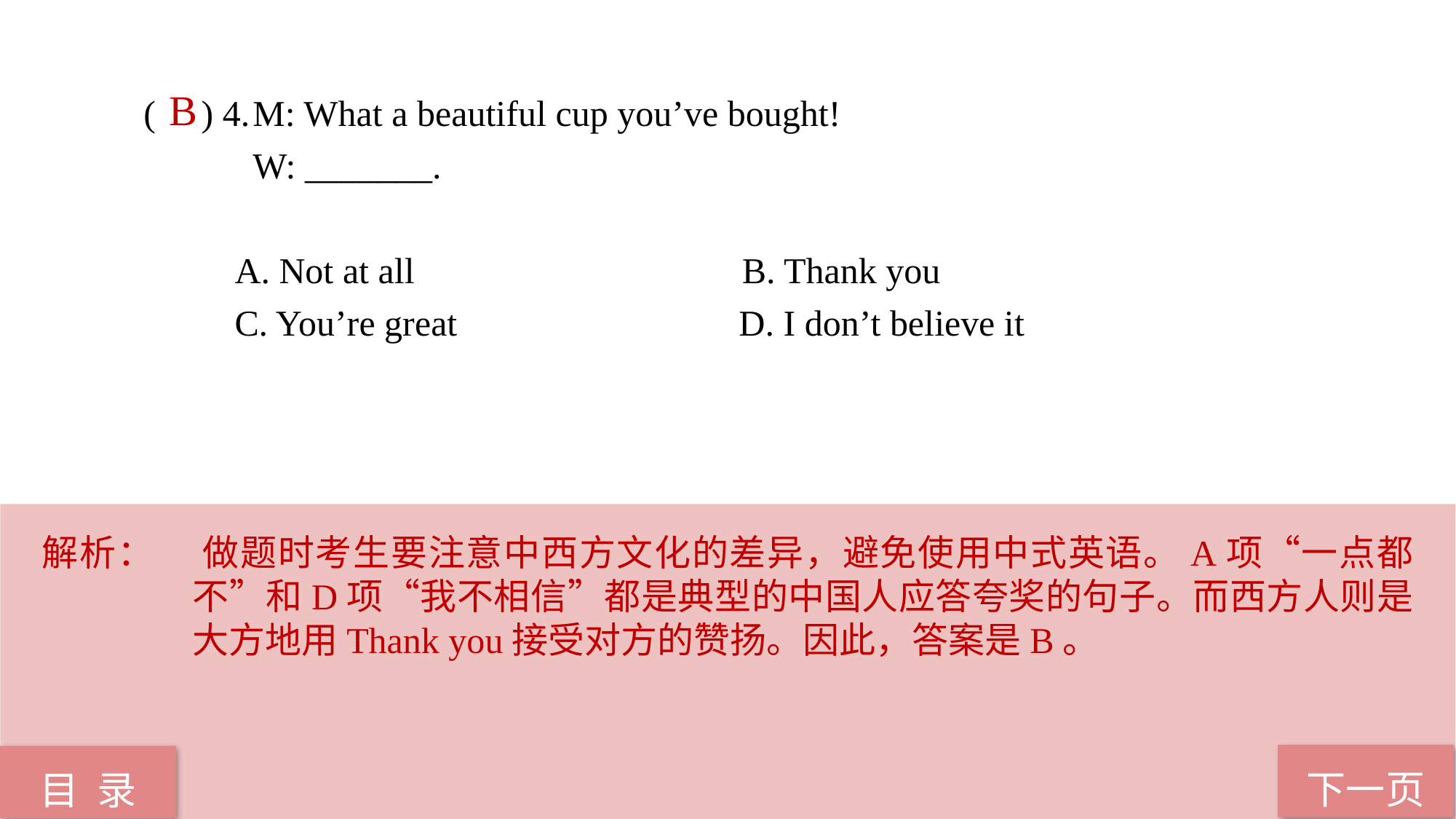

(     ) 4.	M: What a beautiful cup you’ve bought!
            W: _______.

          A. Not at all                                    B. Thank you
          C. You’re great                               D. I don’t believe it
B
解析：    	做题时考生要注意中西方文化的差异，避免使用中式英语。A项“一点都不”和D项“我不相信”都是典型的中国人应答夸奖的句子。而西方人则是大方地用Thank you接受对方的赞扬。因此，答案是B。